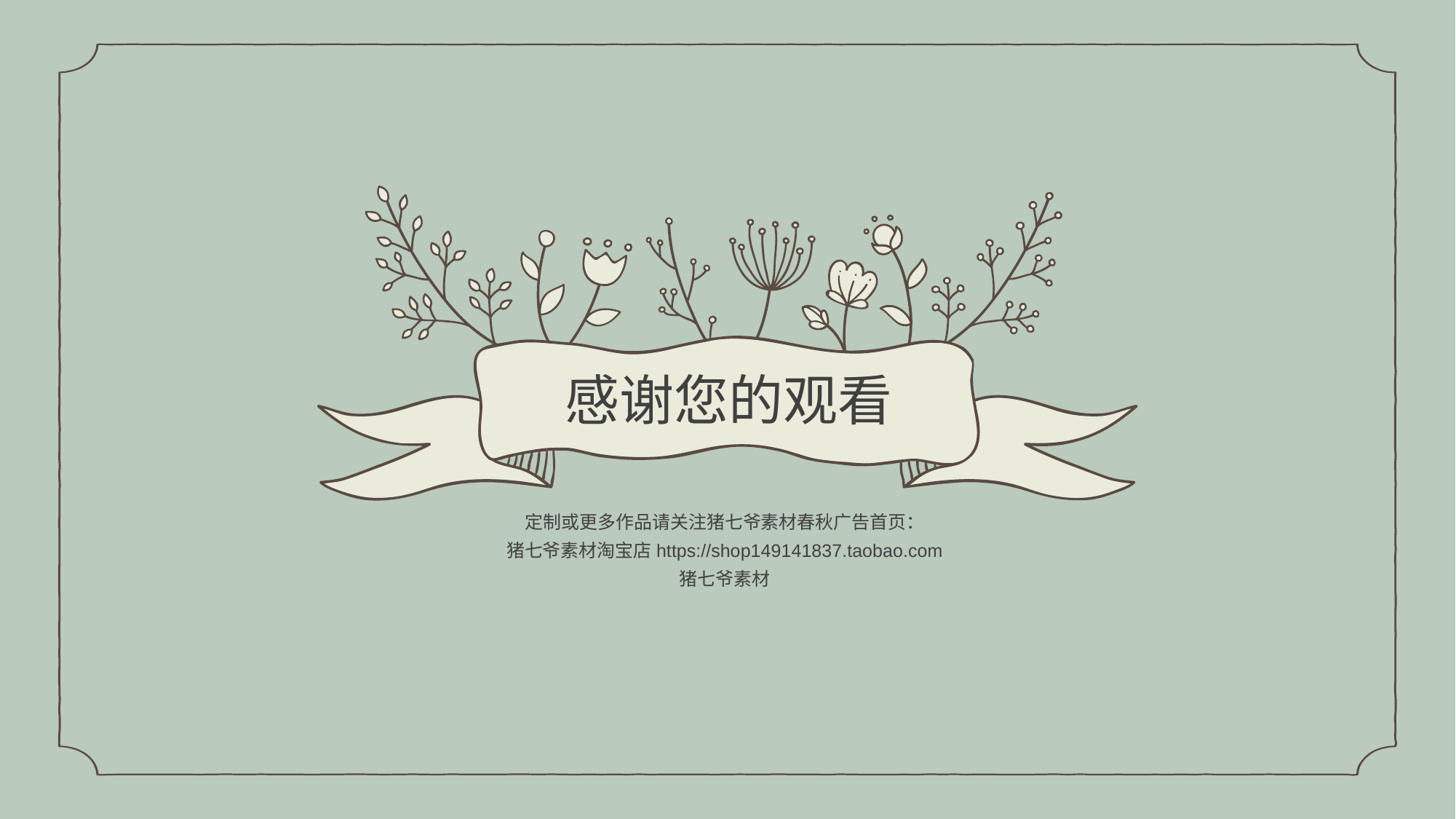

感谢您的观看
定制或更多作品请关注猪七爷素材春秋广告首页：
猪七爷素材淘宝店https://shop149141837.taobao.com
猪七爷素材